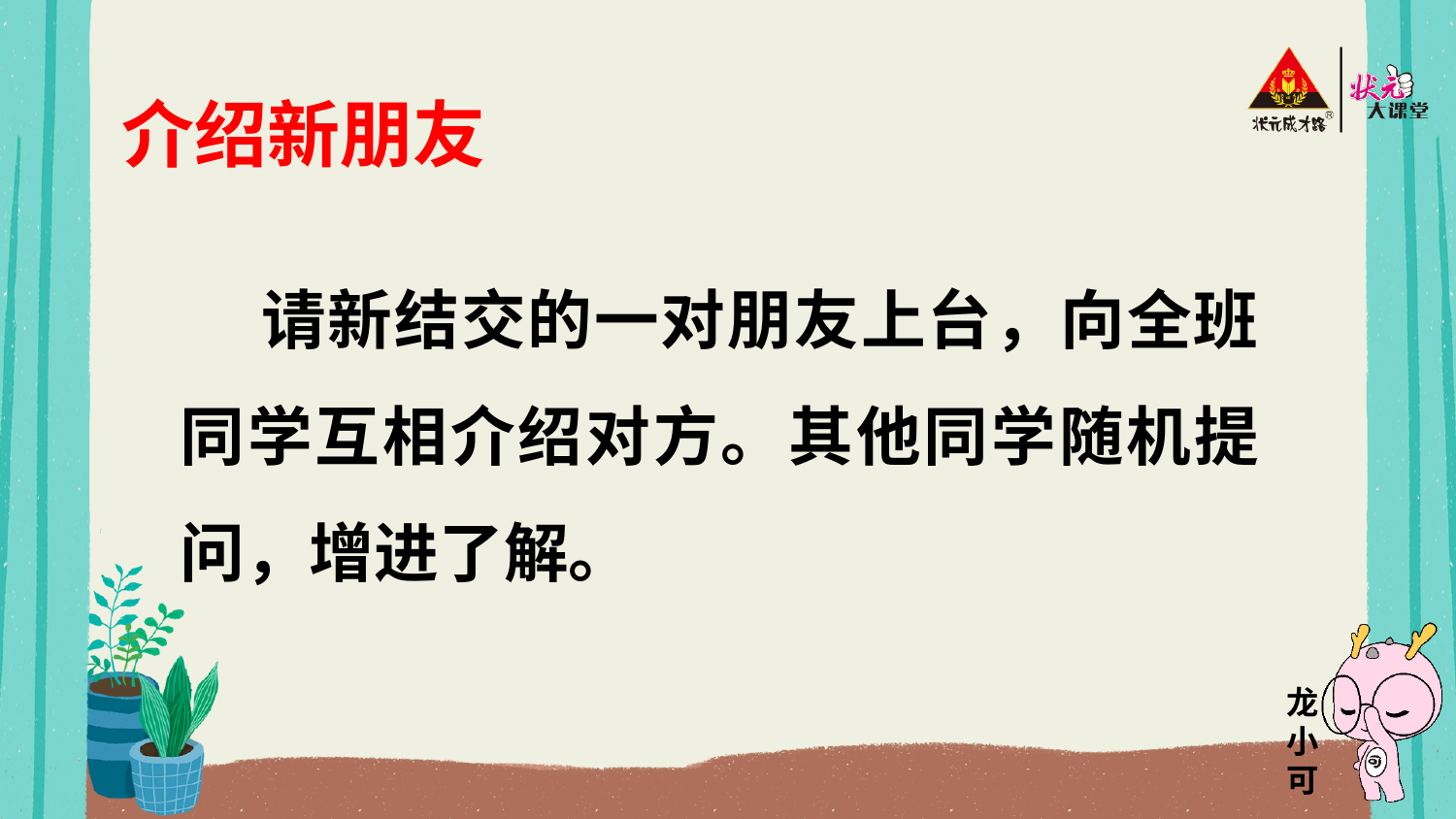

介绍新朋友
       请新结交的一对朋友上台，向全班同学互相介绍对方。其他同学随机提问，增进了解。